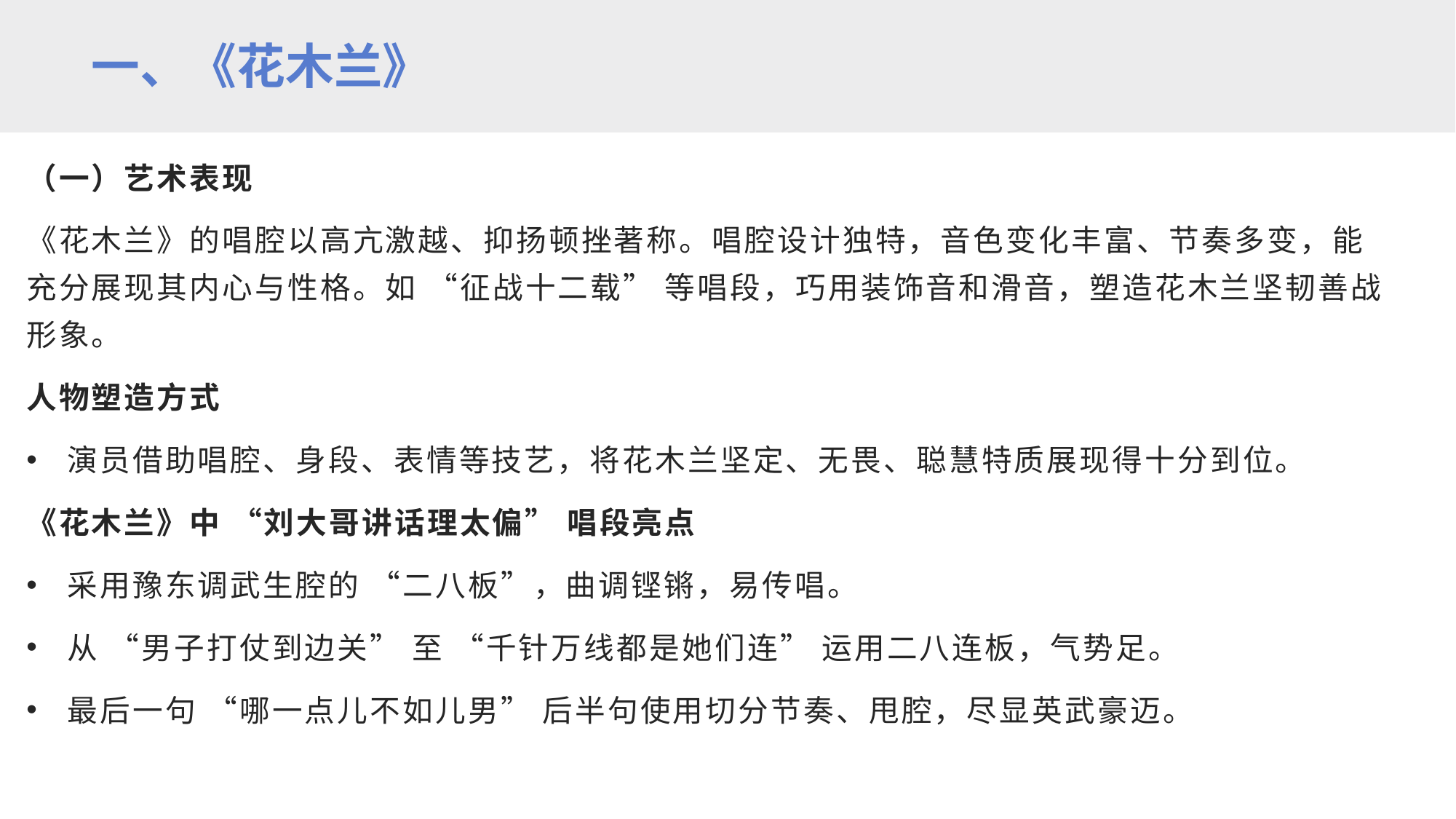

一、《花木兰》
（一）艺术表现
《花木兰》的唱腔以高亢激越、抑扬顿挫著称。唱腔设计独特，音色变化丰富、节奏多变，能充分展现其内心与性格。如 “征战十二载” 等唱段，巧用装饰音和滑音，塑造花木兰坚韧善战形象。
人物塑造方式
演员借助唱腔、身段、表情等技艺，将花木兰坚定、无畏、聪慧特质展现得十分到位。
《花木兰》中 “刘大哥讲话理太偏” 唱段亮点
采用豫东调武生腔的 “二八板”，曲调铿锵，易传唱。
从 “男子打仗到边关” 至 “千针万线都是她们连” 运用二八连板，气势足。
最后一句 “哪一点儿不如儿男” 后半句使用切分节奏、甩腔，尽显英武豪迈。